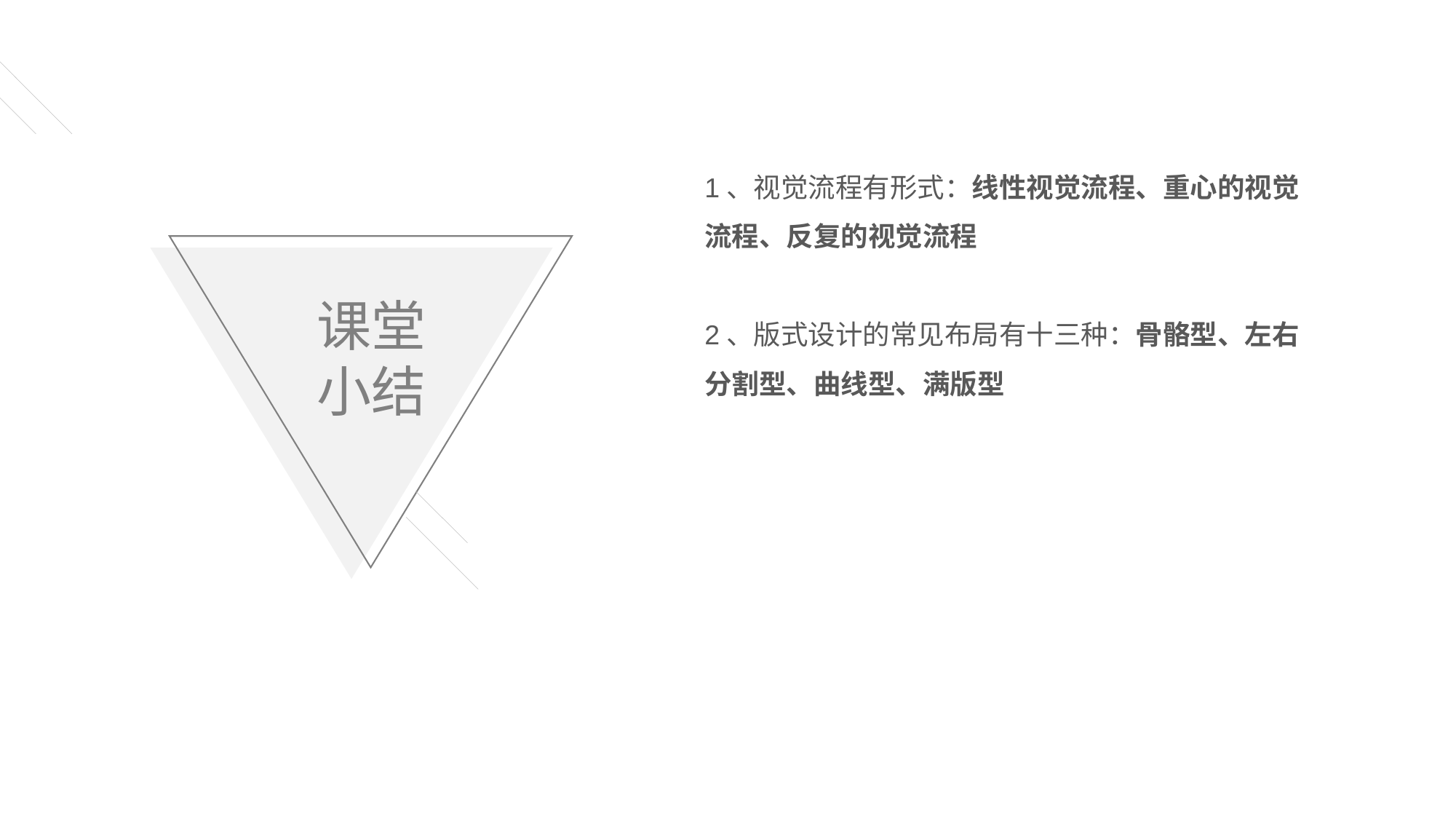

1、视觉流程有形式：线性视觉流程、重心的视觉流程、反复的视觉流程

2、版式设计的常见布局有十三种：骨骼型、左右分割型、曲线型、满版型

课堂
小结